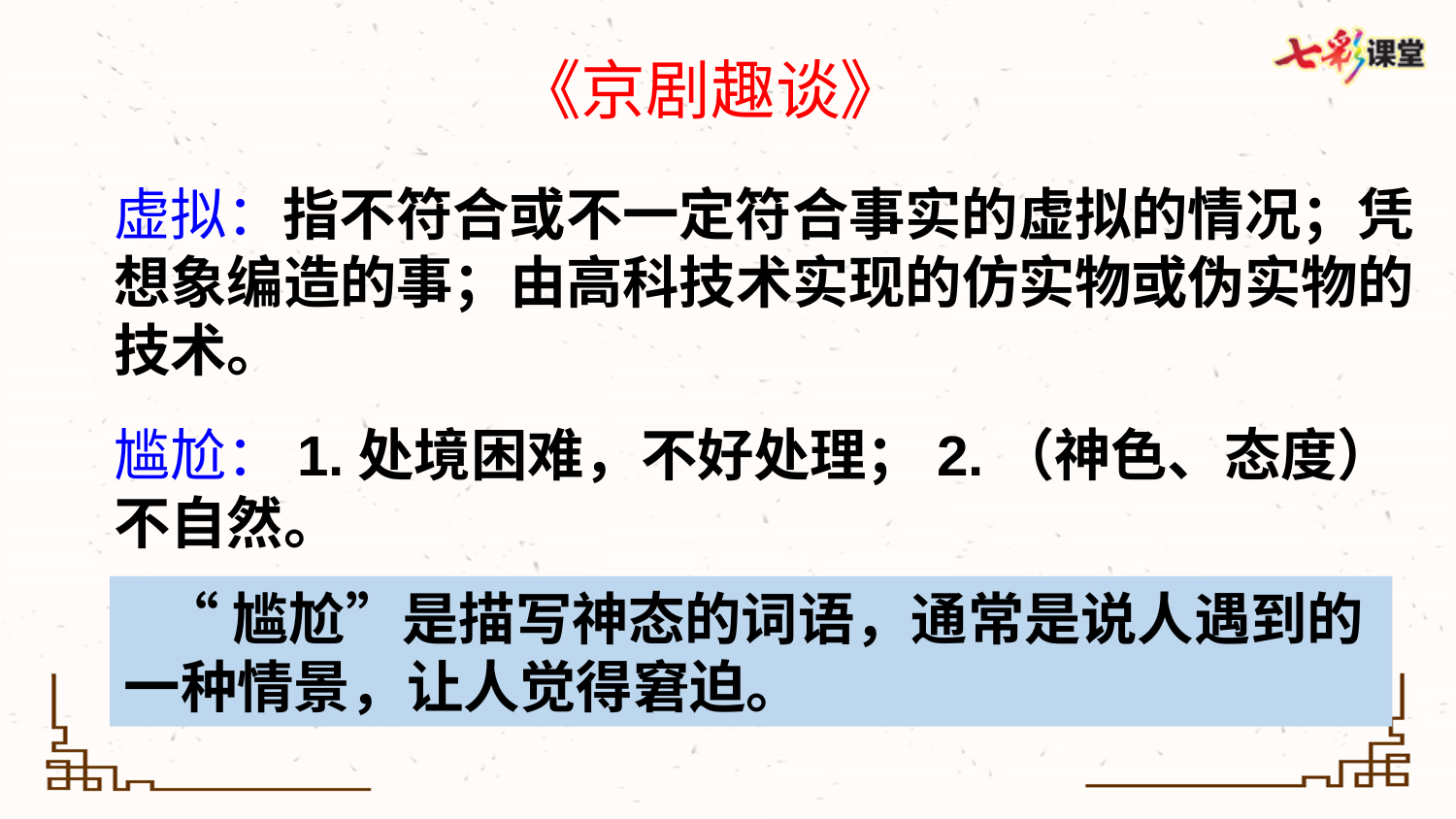

《京剧趣谈》
虚拟：指不符合或不一定符合事实的虚拟的情况；凭想象编造的事；由高科技术实现的仿实物或伪实物的技术。
尴尬：1.处境困难，不好处理；2.（神色、态度）不自然。
   “尴尬”是描写神态的词语，通常是说人遇到的一种情景，让人觉得窘迫。